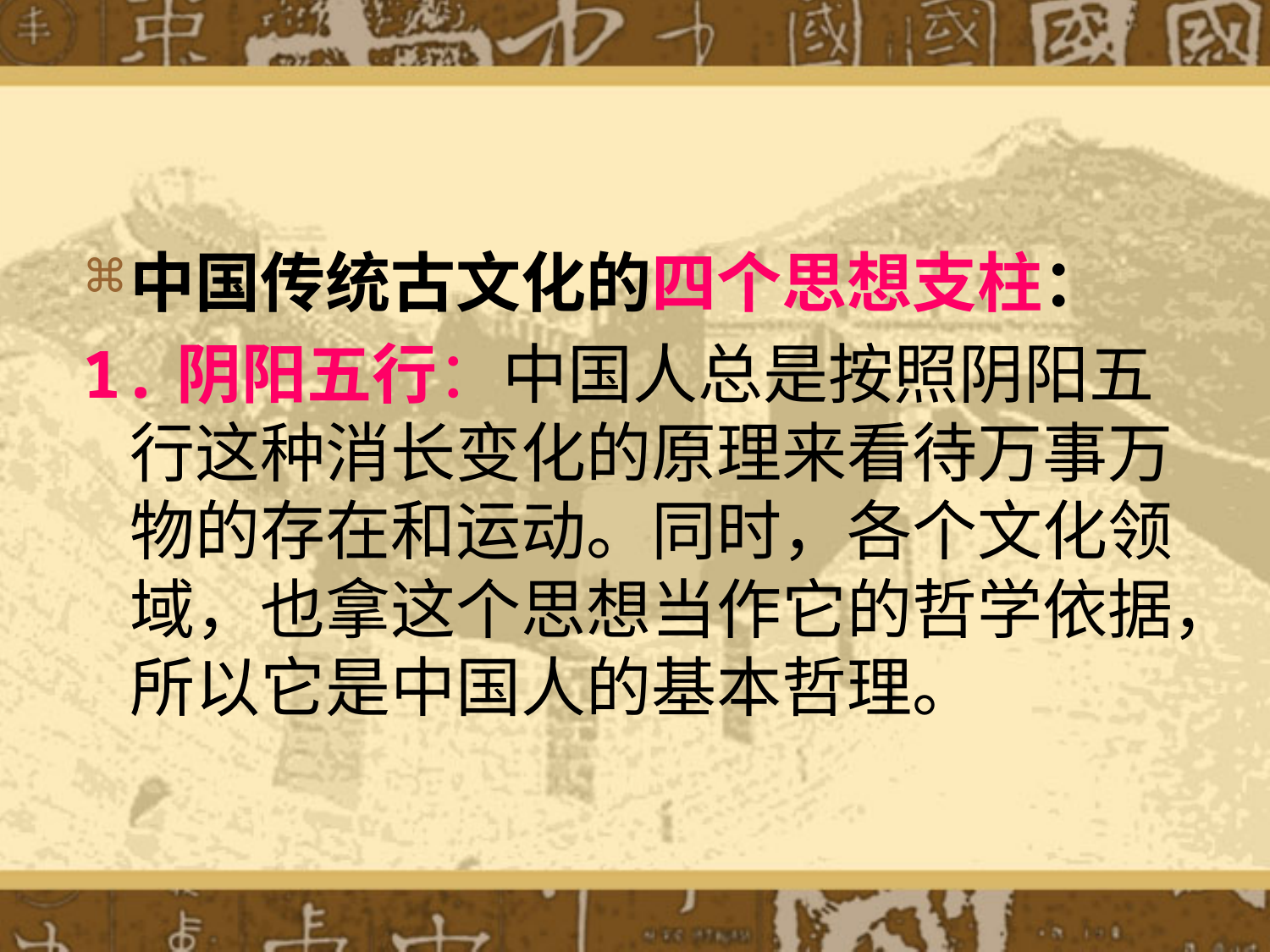

中国传统古文化的四个思想支柱：
1.阴阳五行：中国人总是按照阴阳五行这种消长变化的原理来看待万事万物的存在和运动。同时，各个文化领域，也拿这个思想当作它的哲学依据，所以它是中国人的基本哲理。